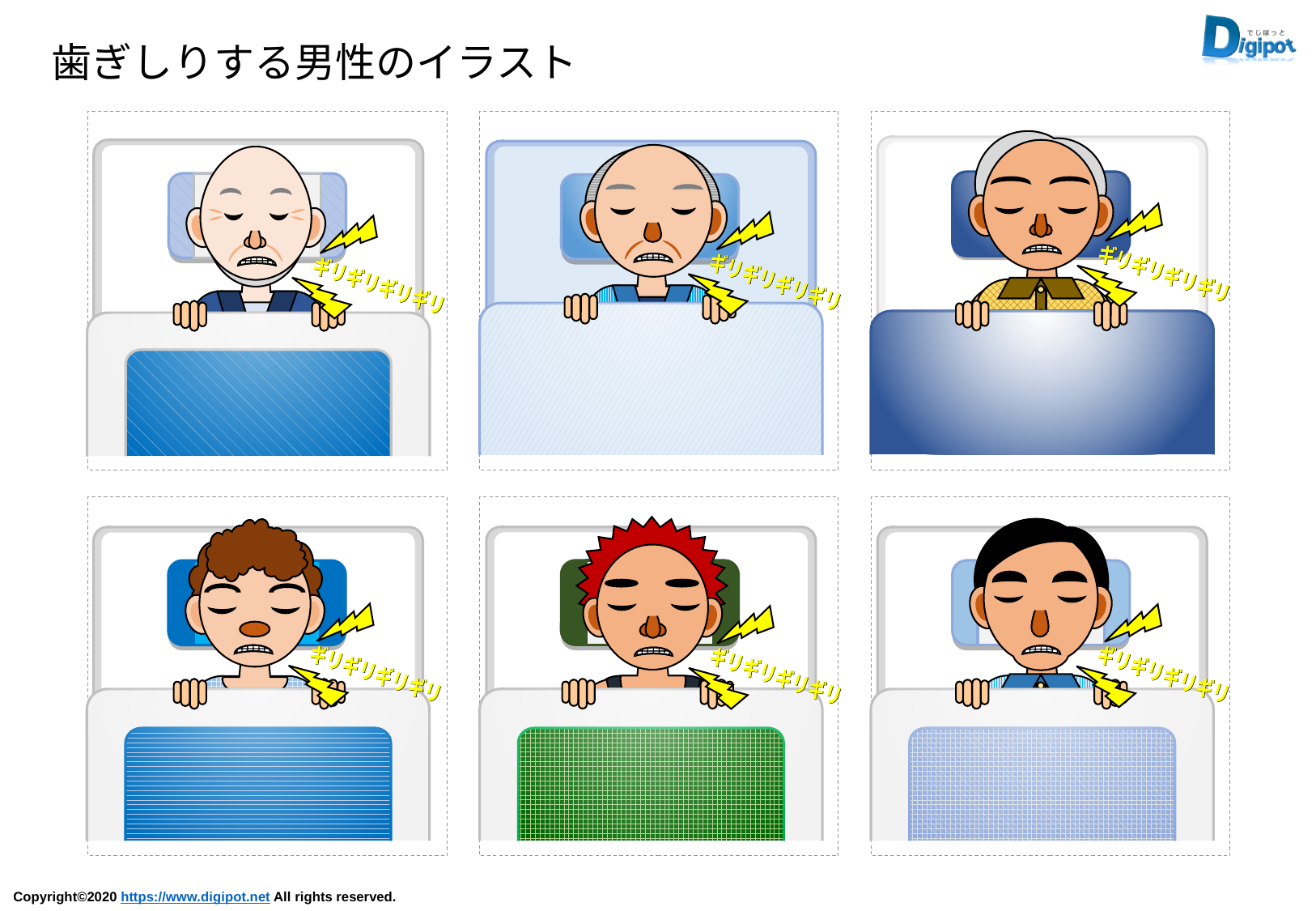

歯ぎしりする男性のイラスト

ギリギリギリギリ
ギリギリギリギリ

ギリギリギリギリ
ギリギリギリギリ

ギリギリギリギリ
ギリギリギリギリ

ギリギリギリギリ
ギリギリギリギリ

ギリギリギリギリ
ギリギリギリギリ

ギリギリギリギリ
ギリギリギリギリ